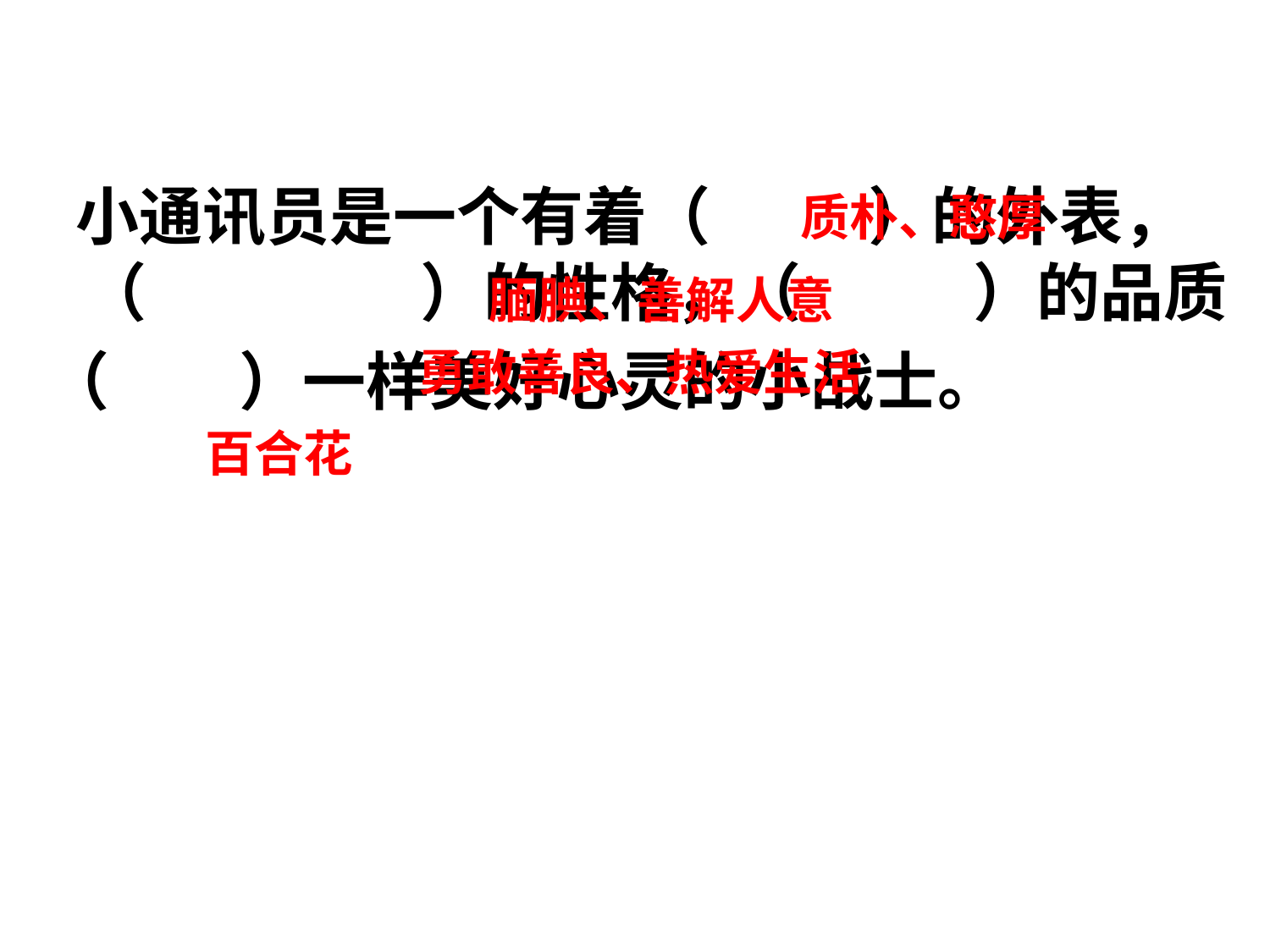

小通讯员是一个有着（           ）的外表，（                   ）的性格，（            ）的品质
（         ）一样美好心灵的小战士。

质朴、憨厚
腼腆、善解人意
勇敢善良、热爱生活
百合花